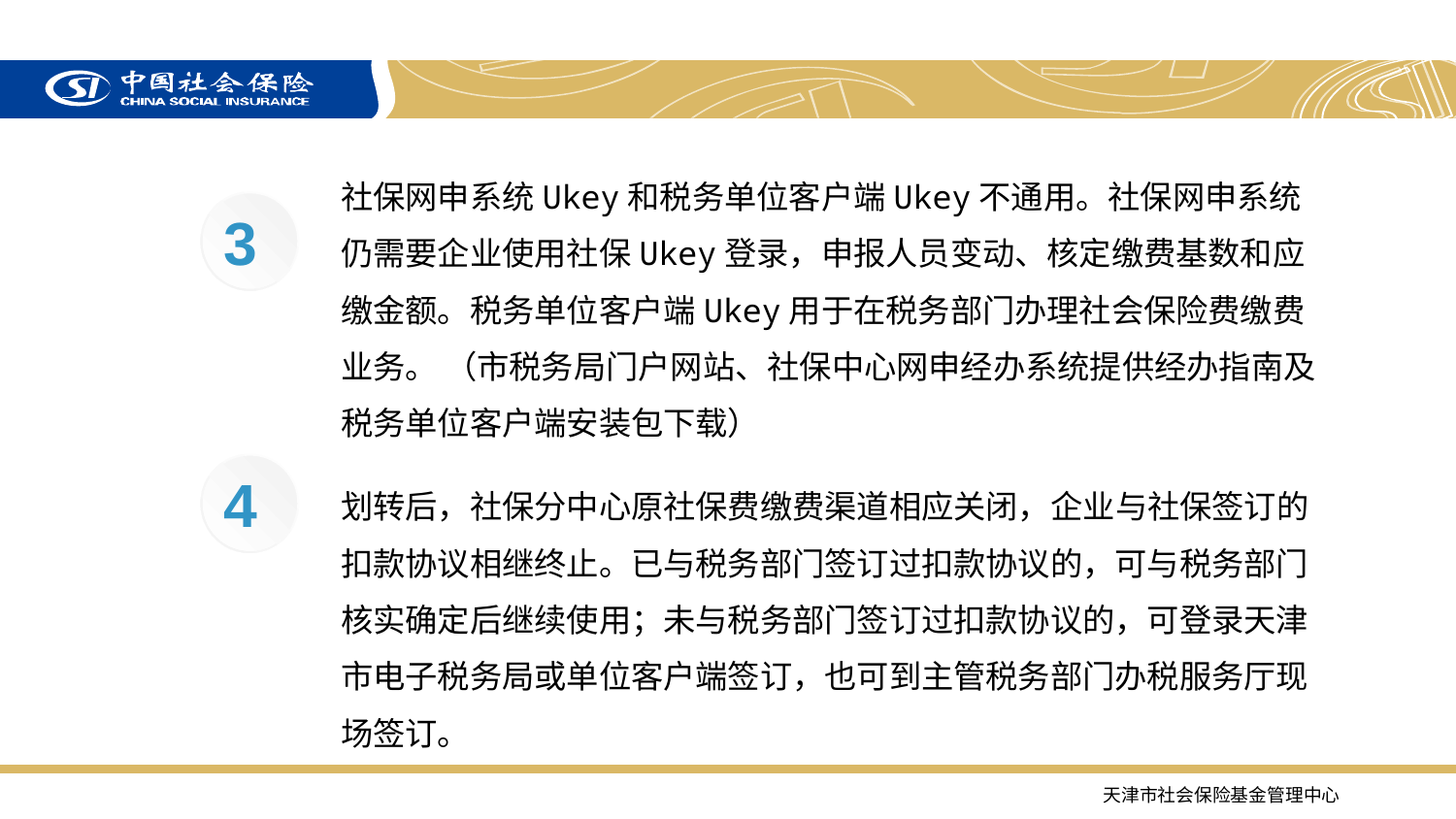

社保网申系统Ukey和税务单位客户端Ukey不通用。社保网申系统仍需要企业使用社保Ukey登录，申报人员变动、核定缴费基数和应缴金额。税务单位客户端Ukey用于在税务部门办理社会保险费缴费业务。 （市税务局门户网站、社保中心网申经办系统提供经办指南及税务单位客户端安装包下载）

3

划转后，社保分中心原社保费缴费渠道相应关闭，企业与社保签订的扣款协议相继终止。已与税务部门签订过扣款协议的，可与税务部门核实确定后继续使用；未与税务部门签订过扣款协议的，可登录天津市电子税务局或单位客户端签订，也可到主管税务部门办税服务厅现场签订。
4